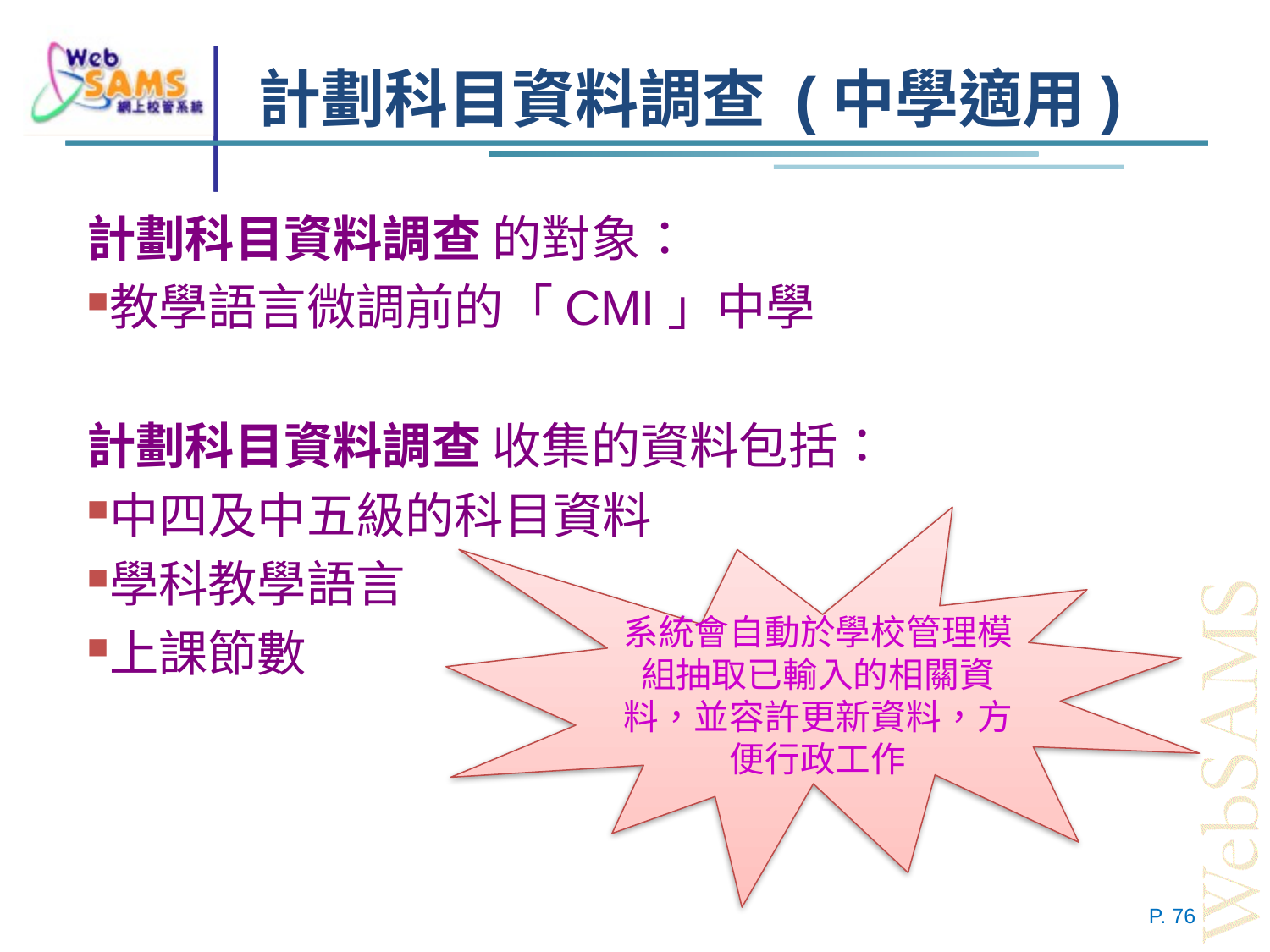

# 計劃科目資料調查 (中學適用)
計劃科目資料調查 的對象：
教學語言微調前的「CMI」中學

計劃科目資料調查 收集的資料包括：
中四及中五級的科目資料
學科教學語言
上課節數

系統會自動於學校管理模組抽取已輸入的相關資料，並容許更新資料，方便行政工作
P. 76